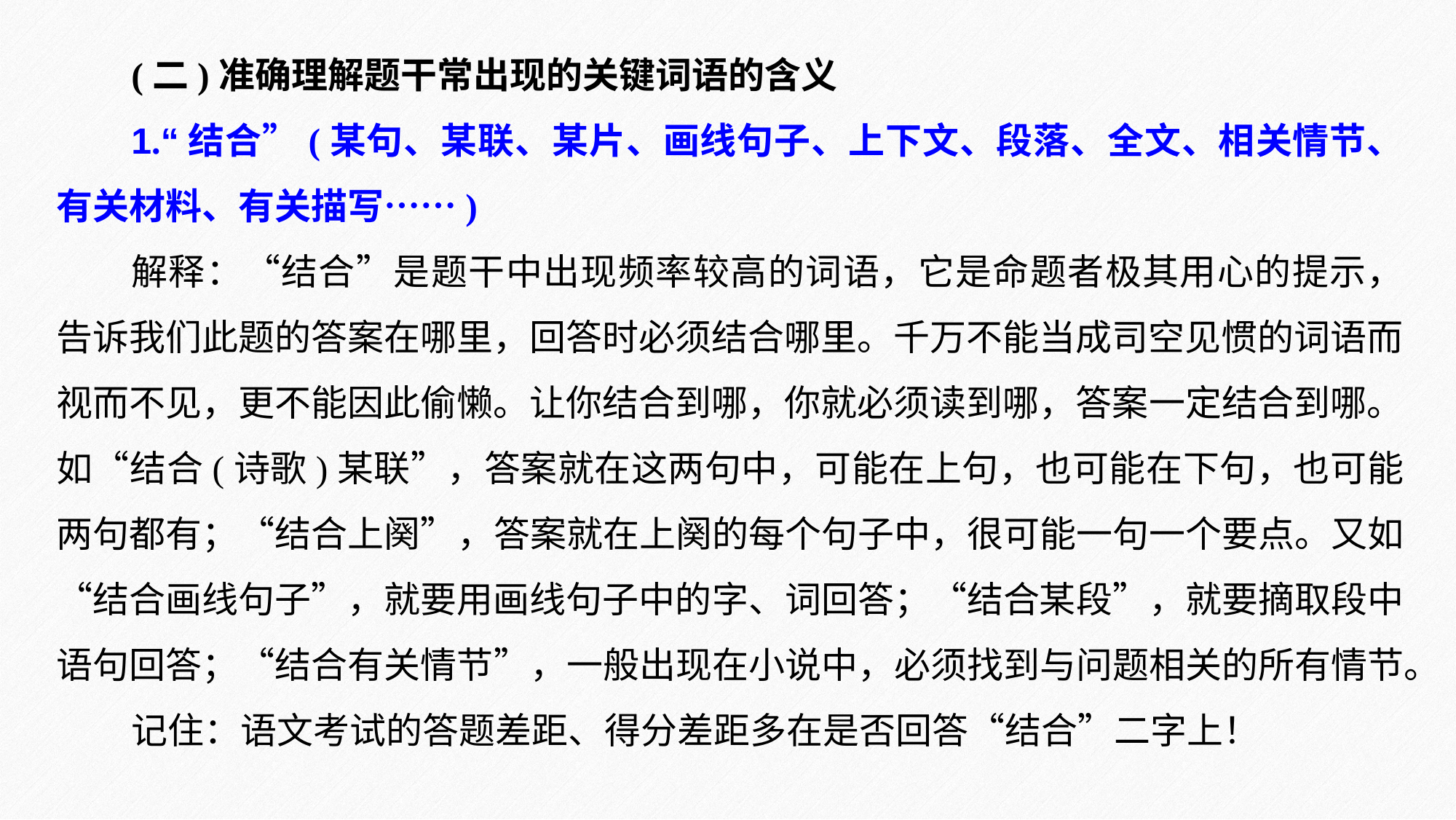

(二)准确理解题干常出现的关键词语的含义
1.“结合”(某句、某联、某片、画线句子、上下文、段落、全文、相关情节、有关材料、有关描写……)
解释：“结合”是题干中出现频率较高的词语，它是命题者极其用心的提示，告诉我们此题的答案在哪里，回答时必须结合哪里。千万不能当成司空见惯的词语而视而不见，更不能因此偷懒。让你结合到哪，你就必须读到哪，答案一定结合到哪。如“结合(诗歌)某联”，答案就在这两句中，可能在上句，也可能在下句，也可能两句都有；“结合上阕”，答案就在上阕的每个句子中，很可能一句一个要点。又如“结合画线句子”，就要用画线句子中的字、词回答；“结合某段”，就要摘取段中语句回答；“结合有关情节”，一般出现在小说中，必须找到与问题相关的所有情节。
记住：语文考试的答题差距、得分差距多在是否回答“结合”二字上！